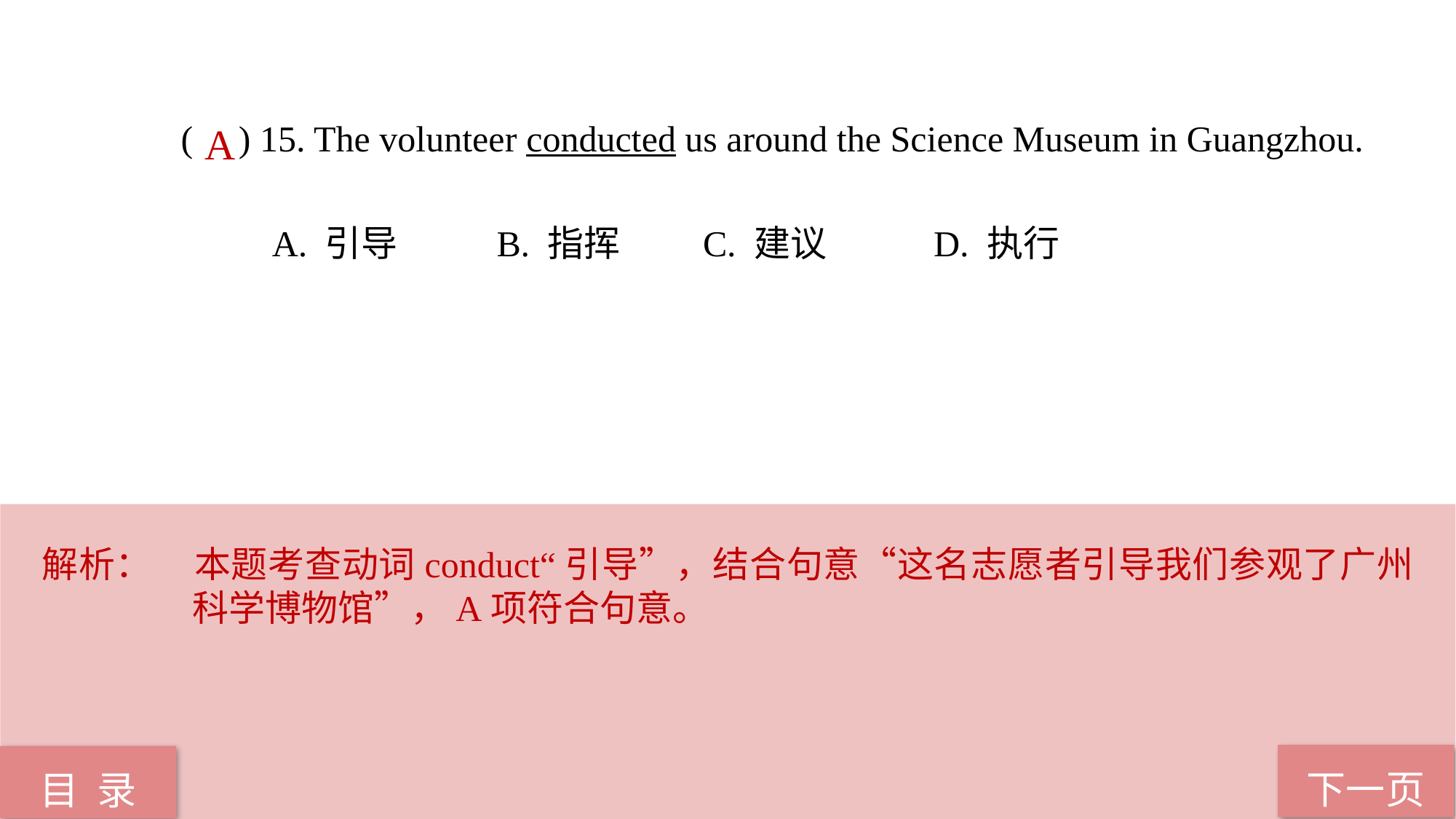

(     ) 15. The volunteer conducted us around the Science Museum in Guangzhou.

          A. 引导           B. 指挥         C. 建议            D. 执行
A
解析：	本题考查动词conduct“引导”，结合句意“这名志愿者引导我们参观了广州科学博物馆”，A项符合句意。